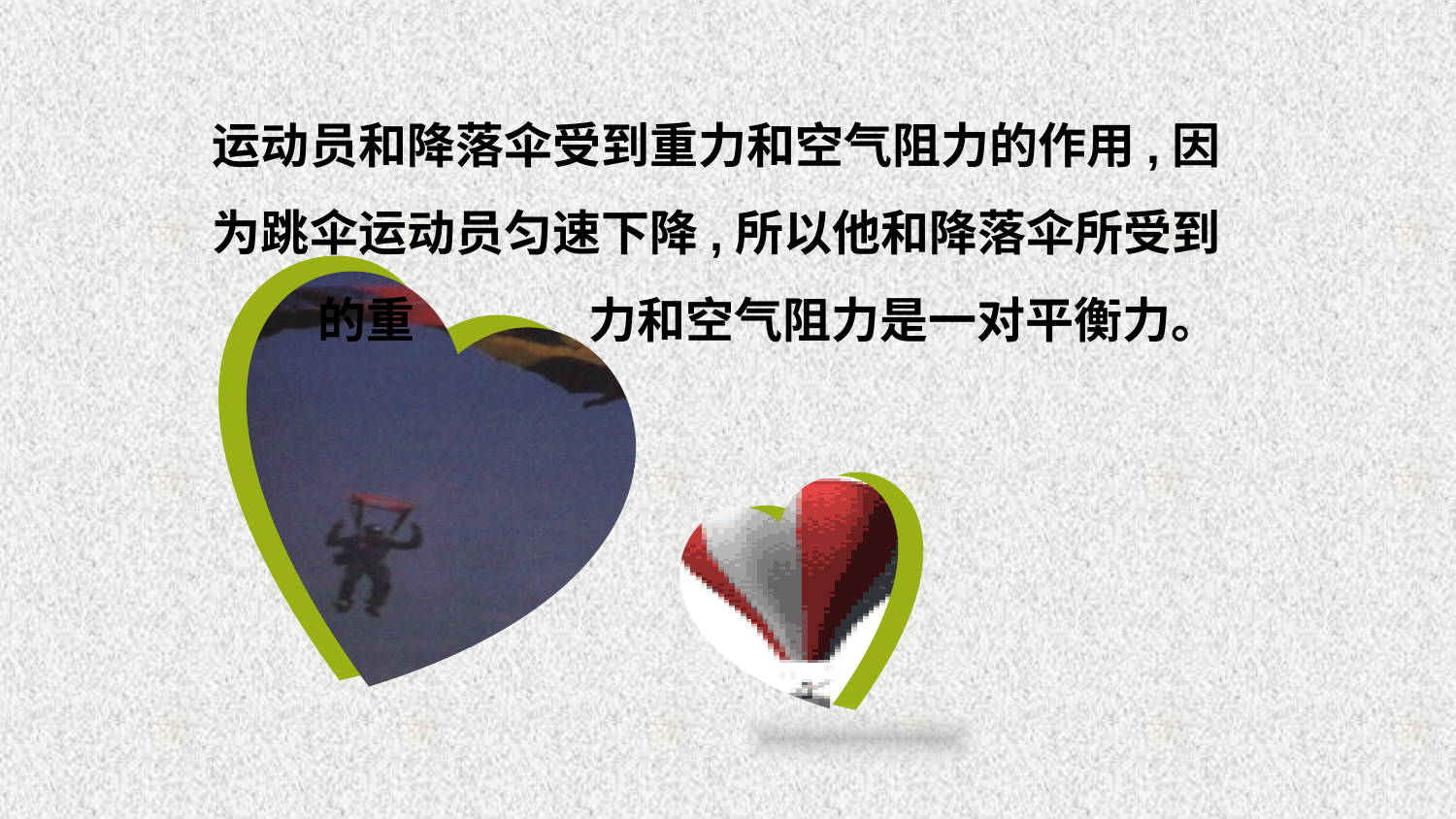

运动员和降落伞受到重力和空气阻力的作用,因为跳伞运动员匀速下降,所以他和降落伞所受到的重                力和空气阻力是一对平衡力。